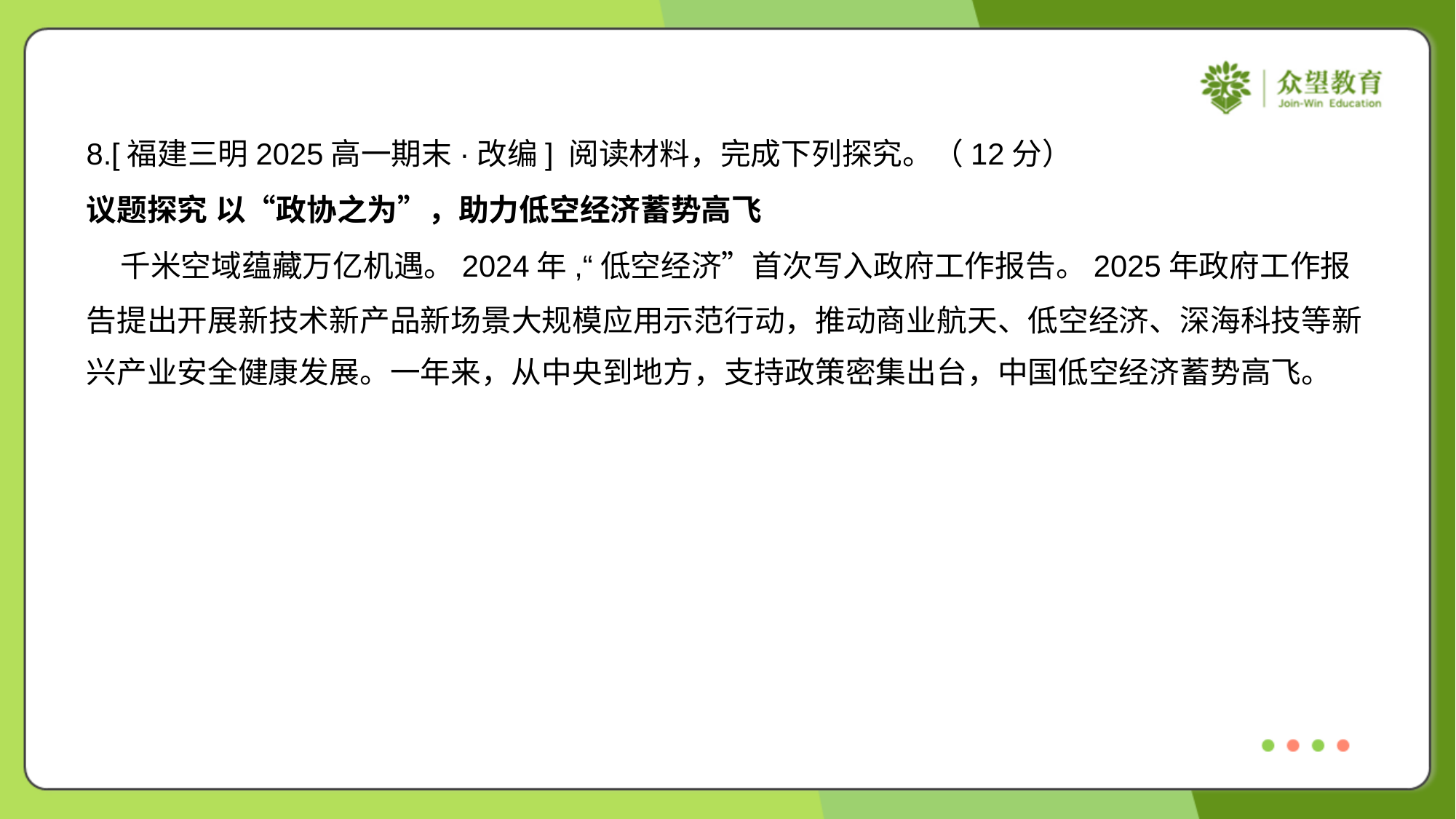

8.[福建三明2025高一期末·改编] 阅读材料，完成下列探究。（12分）
议题探究 以“政协之为”，助力低空经济蓄势高飞
    千米空域蕴藏万亿机遇。2024年,“低空经济”首次写入政府工作报告。2025年政府工作报
告提出开展新技术新产品新场景大规模应用示范行动，推动商业航天、低空经济、深海科技等新
兴产业安全健康发展。一年来，从中央到地方，支持政策密集出台，中国低空经济蓄势高飞。